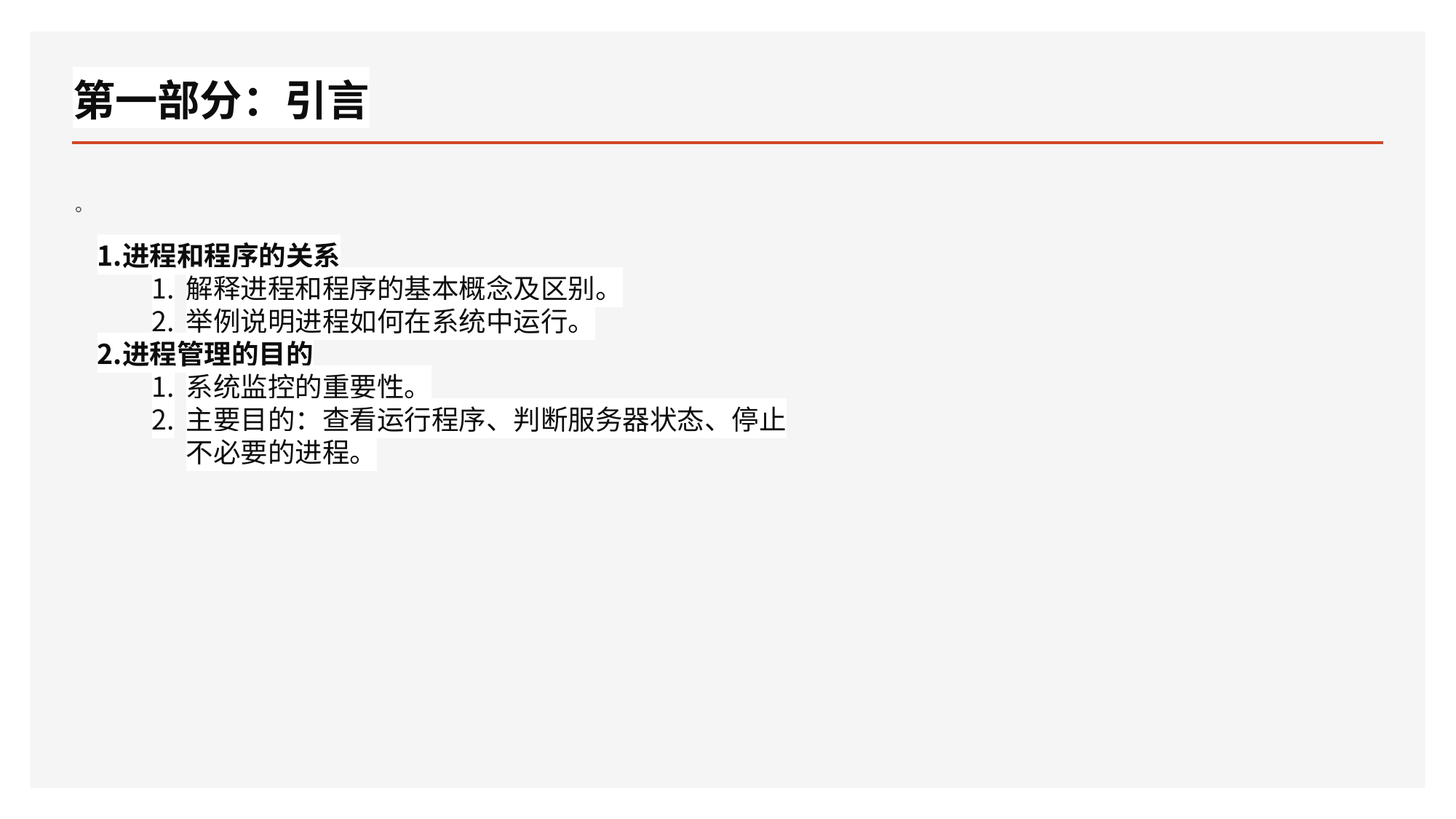

# 第一部分：引言
。
进程和程序的关系
解释进程和程序的基本概念及区别。
举例说明进程如何在系统中运行。
进程管理的目的
系统监控的重要性。
主要目的：查看运行程序、判断服务器状态、停止不必要的进程。